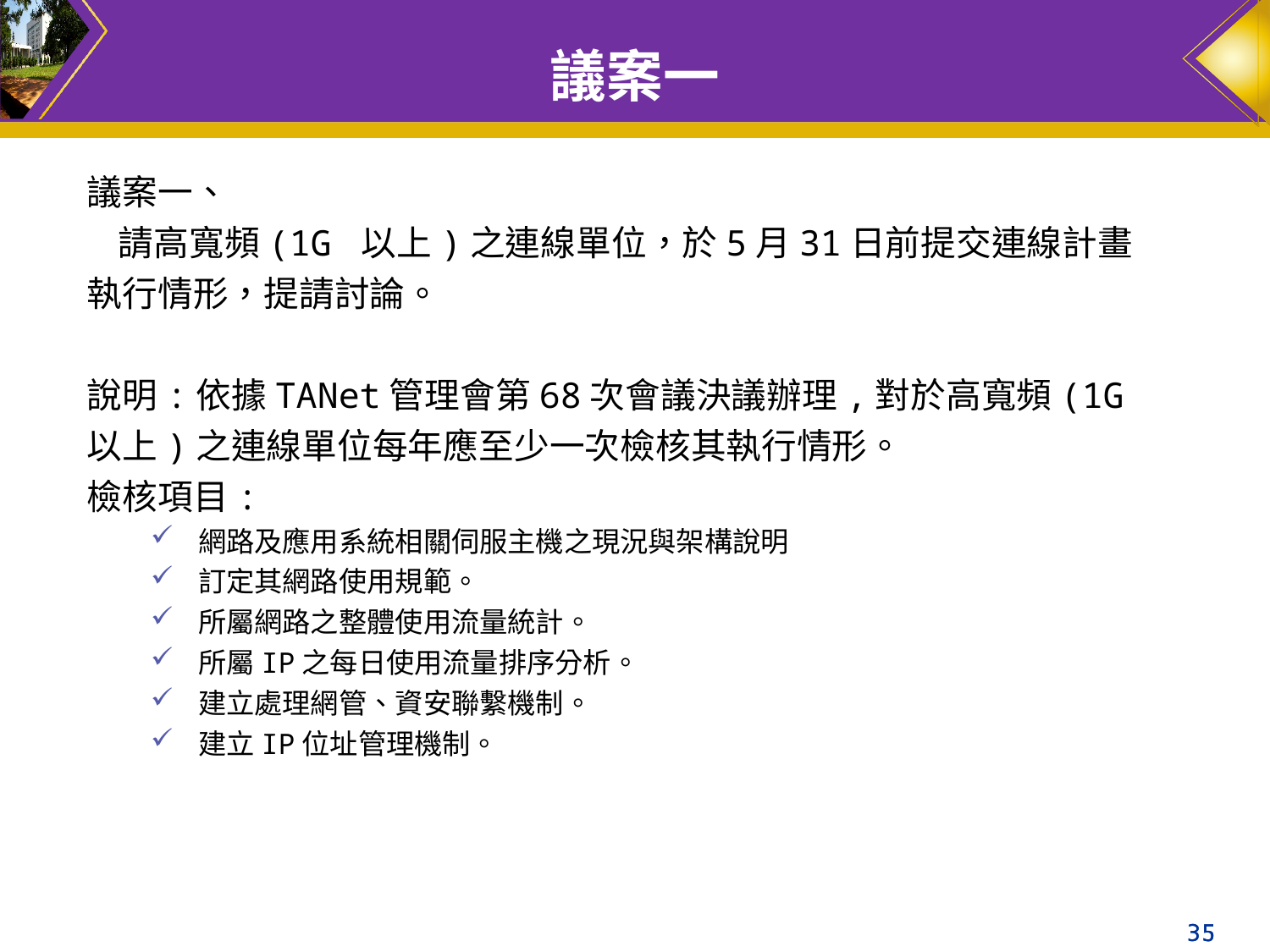

# 議案一
議案一、
    請高寬頻(1G 以上)之連線單位，於5月31日前提交連線計畫執行情形，提請討論。

說明:依據TANet管理會第68次會議決議辦理,對於高寬頻(1G 以上)之連線單位每年應至少一次檢核其執行情形。
檢核項目:
網路及應用系統相關伺服主機之現況與架構說明
訂定其網路使用規範。
所屬網路之整體使用流量統計。
所屬IP之每日使用流量排序分析。
建立處理網管、資安聯繫機制。
建立IP位址管理機制。
35
35